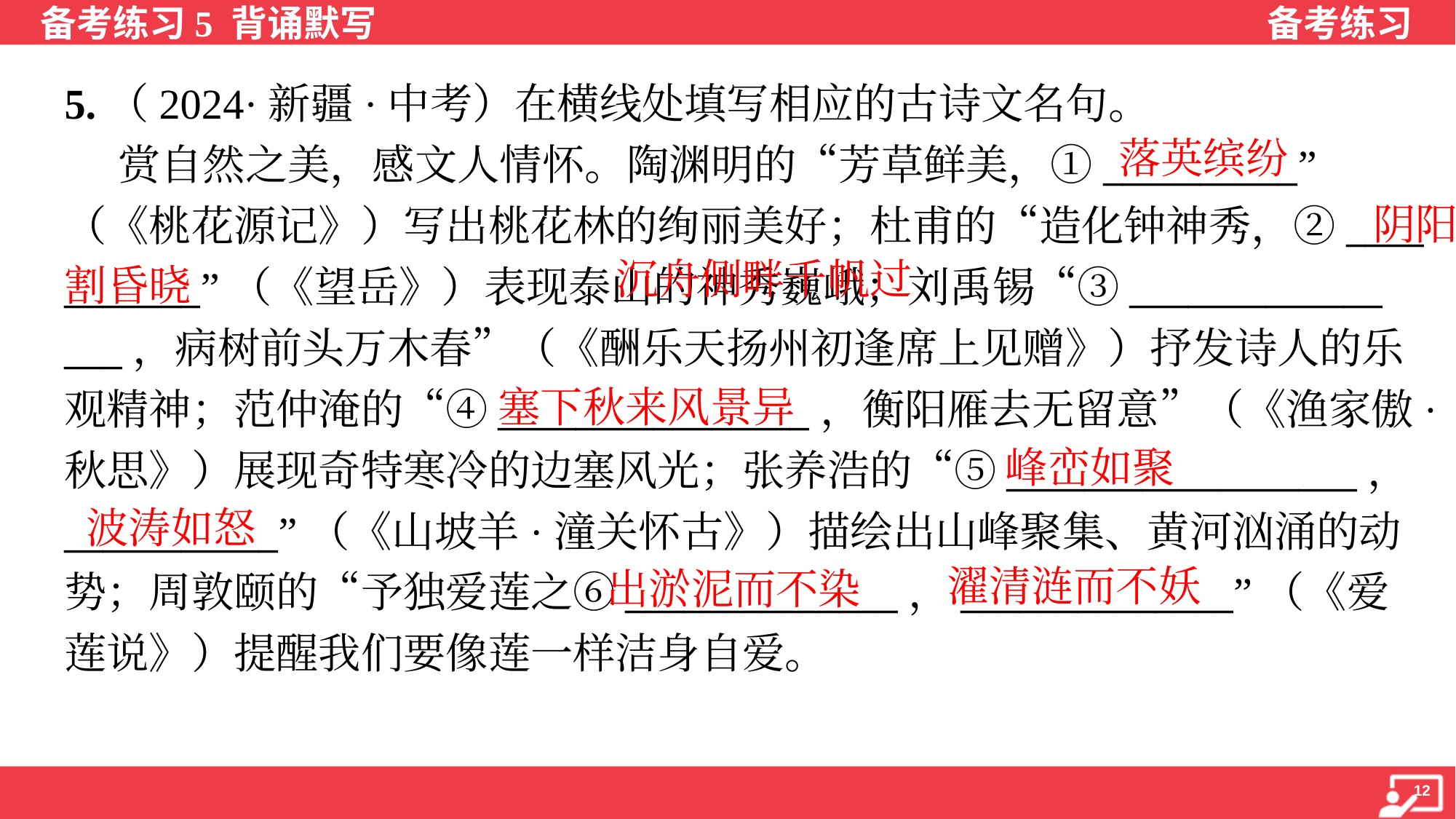

5.（2024·新疆·中考）在横线处填写相应的古诗文名句。
    赏自然之美，感文人情怀。陶渊明的“芳草鲜美，①__________”
（《桃花源记》）写出桃花林的绚丽美好；杜甫的“造化钟神秀，②____
_______”（《望岳》）表现泰山的神秀巍峨；刘禹锡“③_____________
___，病树前头万木春”（《酬乐天扬州初逢席上见赠》）抒发诗人的乐
观精神；范仲淹的“④________________，衡阳雁去无留意”（《渔家傲·
秋思》）展现奇特寒冷的边塞风光；张养浩的“⑤__________________，
___________”（《山坡羊·潼关怀古》）描绘出山峰聚集、黄河汹涌的动
势；周敦颐的“予独爱莲之⑥______________，______________”（《爱
莲说》）提醒我们要像莲一样洁身自爱。
落英缤纷
                                                                                                                       阴阳
割昏晓
                                                 沉舟侧畔千帆过
塞下秋来风景异
峰峦如聚
波涛如怒
濯清涟而不妖
出淤泥而不染